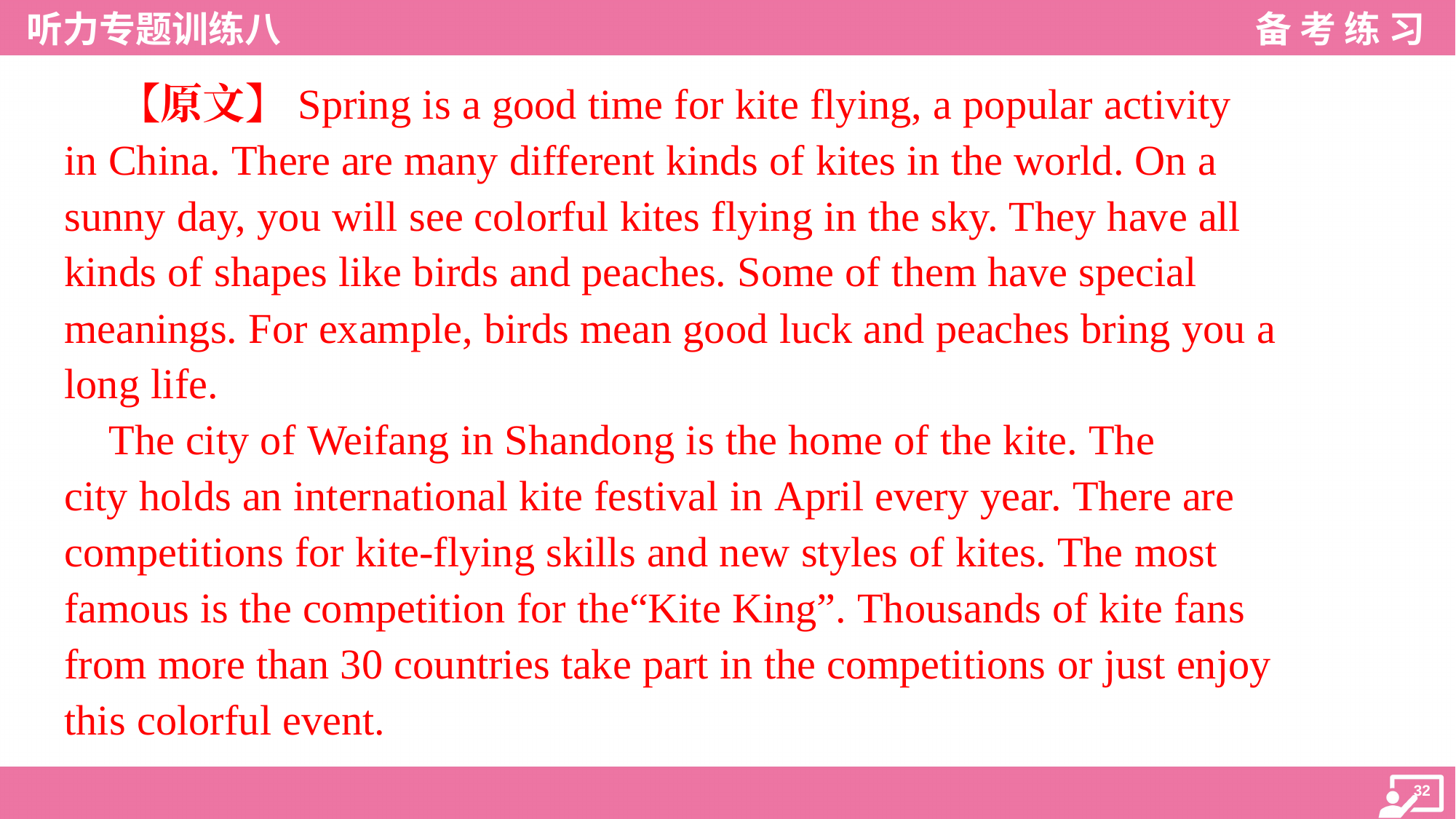

【原文】Spring is a good time for kite flying, a popular activity
in China. There are many different kinds of kites in the world. On a
sunny day, you will see colorful kites flying in the sky. They have all
kinds of shapes like birds and peaches. Some of them have special
meanings. For example, birds mean good luck and peaches bring you a
long life.
    The city of Weifang in Shandong is the home of the kite. The
city holds an international kite festival in April every year. There are
competitions for kite-flying skills and new styles of kites. The most
famous is the competition for the“Kite King”. Thousands of kite fans
from more than 30 countries take part in the competitions or just enjoy
this colorful event.